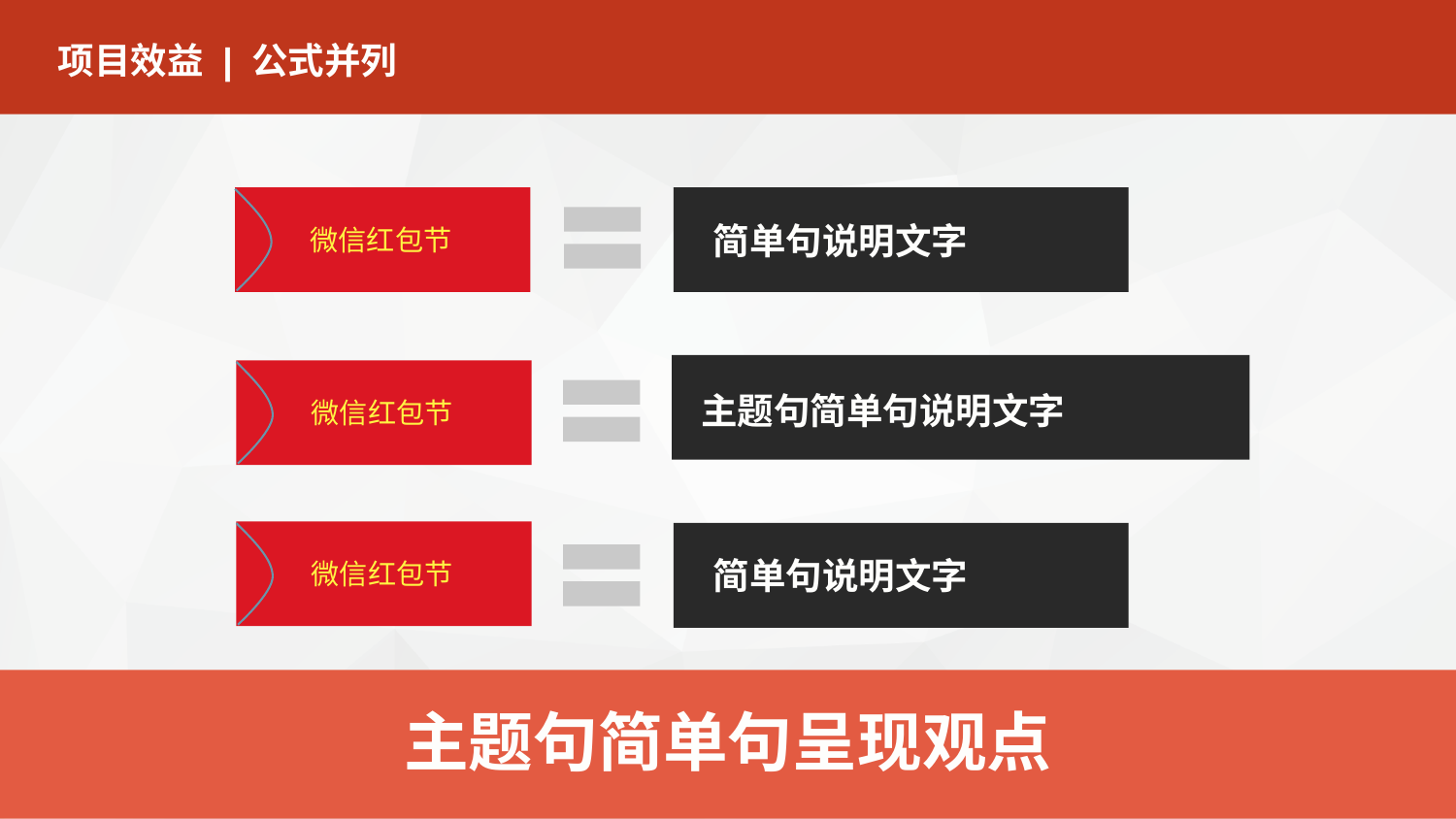

项目效益
| 公式并列

简单句说明文字
微信红包节

主题句简单句说明文字
微信红包节

简单句说明文字
微信红包节

主题句简单句呈现观点